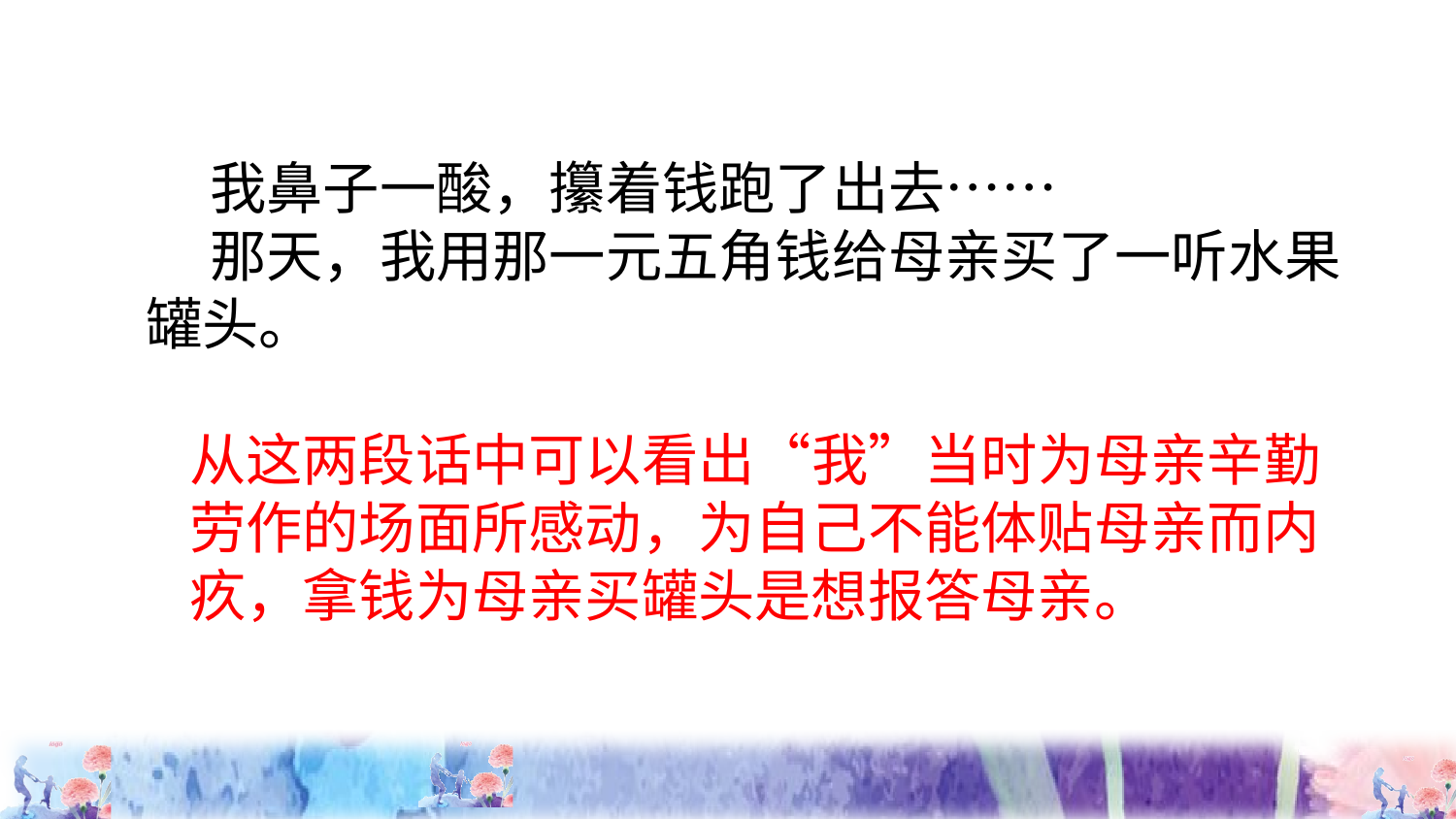

我鼻子一酸，攥着钱跑了出去……
    那天，我用那一元五角钱给母亲买了一听水果罐头。
从这两段话中可以看出“我”当时为母亲辛勤劳作的场面所感动，为自己不能体贴母亲而内疚，拿钱为母亲买罐头是想报答母亲。